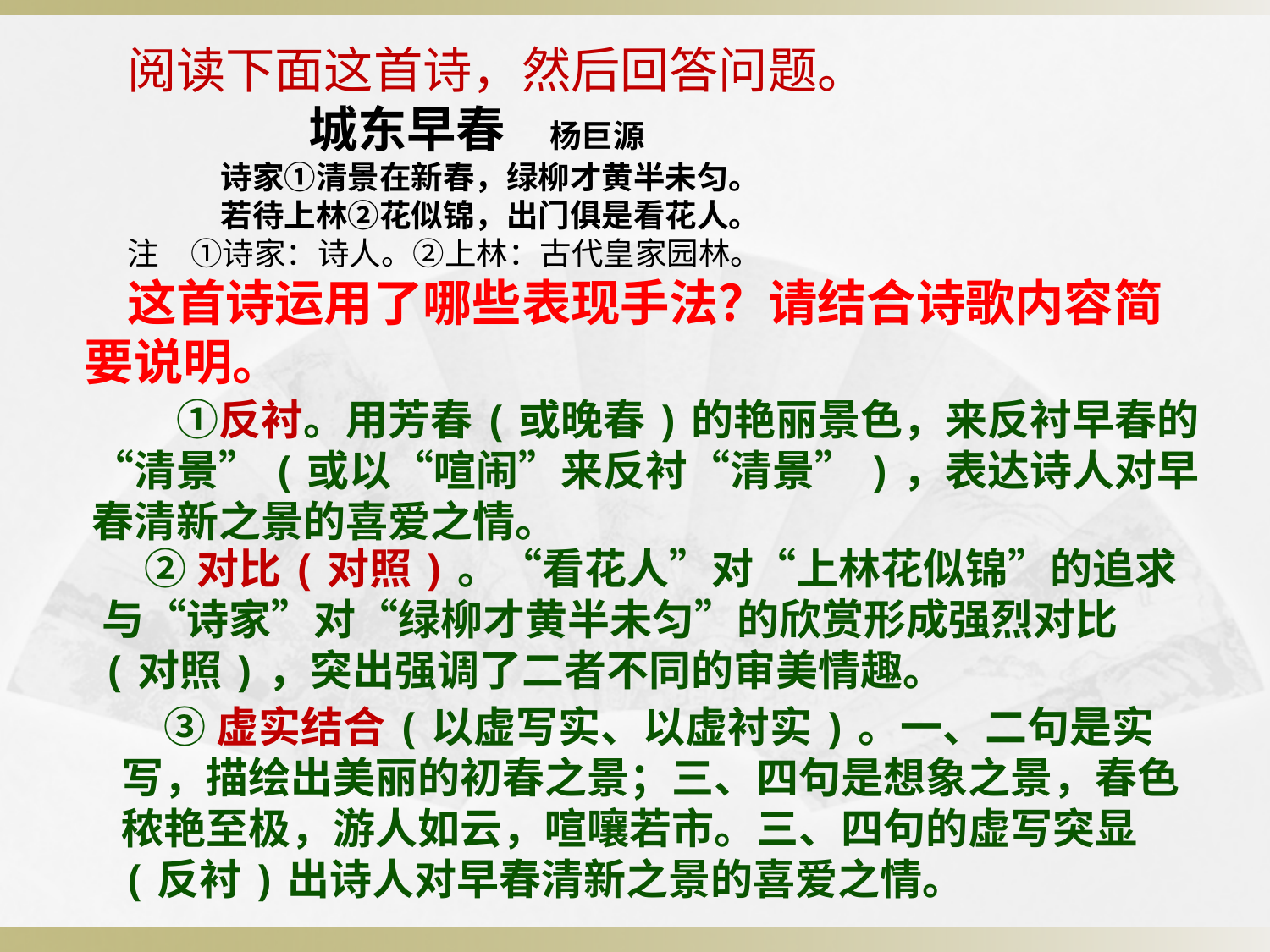

阅读下面这首诗，然后回答问题。
                       城东早春     杨巨源
            诗家①清景在新春，绿柳才黄半未匀。
            若待上林②花似锦，出门俱是看花人。
注　①诗家：诗人。②上林：古代皇家园林。
这首诗运用了哪些表现手法？请结合诗歌内容简要说明。

　①反衬。用芳春(或晚春)的艳丽景色，来反衬早春的“清景”(或以“喧闹”来反衬“清景”)，表达诗人对早春清新之景的喜爱之情。

②对比(对照)。“看花人”对“上林花似锦”的追求与“诗家”对“绿柳才黄半未匀”的欣赏形成强烈对比(对照)，突出强调了二者不同的审美情趣。
③虚实结合(以虚写实、以虚衬实)。一、二句是实写，描绘出美丽的初春之景；三、四句是想象之景，春色秾艳至极，游人如云，喧嚷若市。三、四句的虚写突显(反衬)出诗人对早春清新之景的喜爱之情。